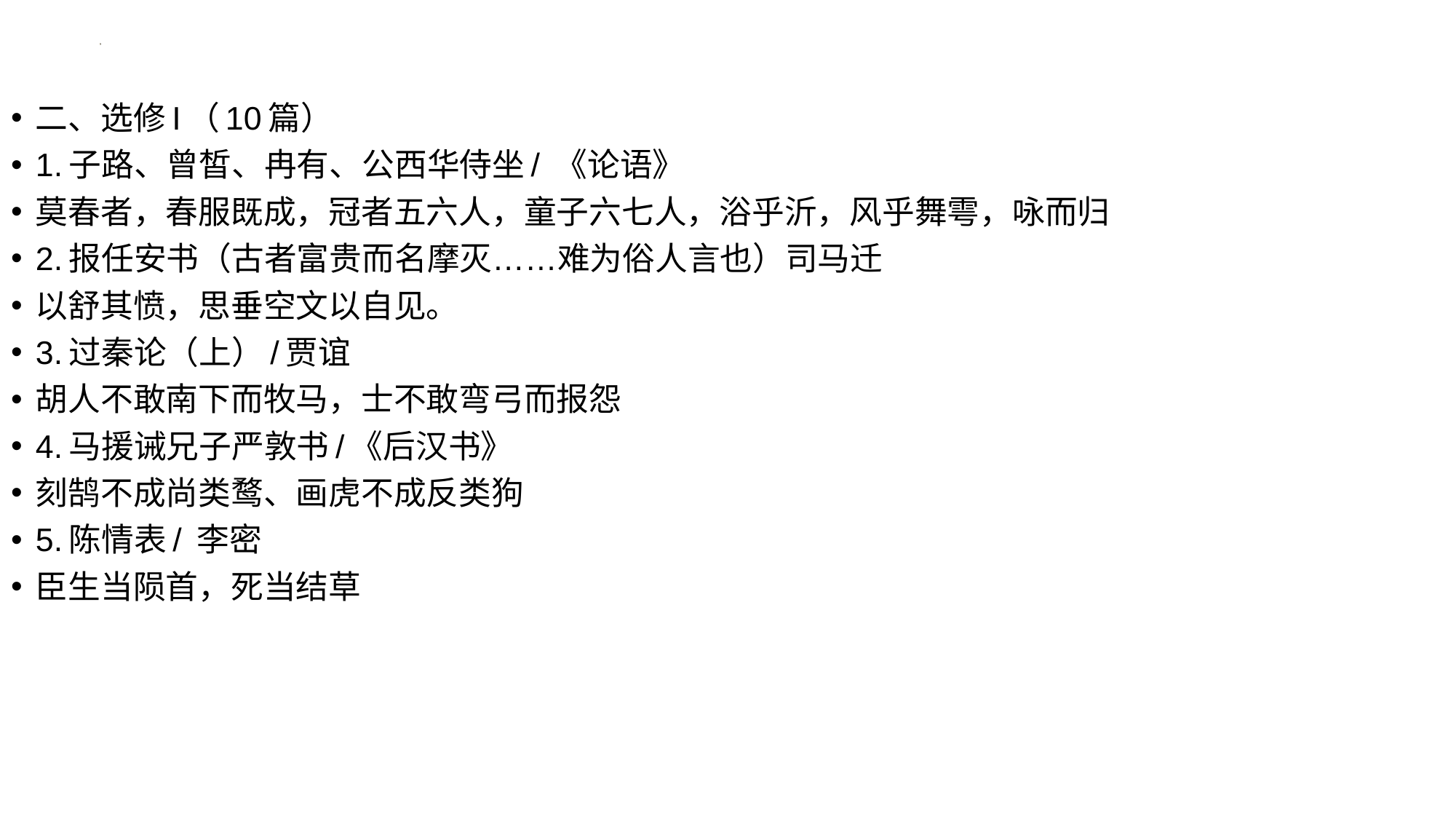

二、选修I（10篇）
1.子路、曾皙、冉有、公西华侍坐/ 《论语》
莫春者，春服既成，冠者五六人，童子六七人，浴乎沂，风乎舞雩，咏而归
2.报任安书（古者富贵而名摩灭……难为俗人言也）司马迁
以舒其愤，思垂空文以自见。
3.过秦论（上）/贾谊
胡人不敢南下而牧马，士不敢弯弓而报怨
4.马援诫兄子严敦书/《后汉书》
刻鹄不成尚类鹜、画虎不成反类狗
5.陈情表/ 李密
臣生当陨首，死当结草